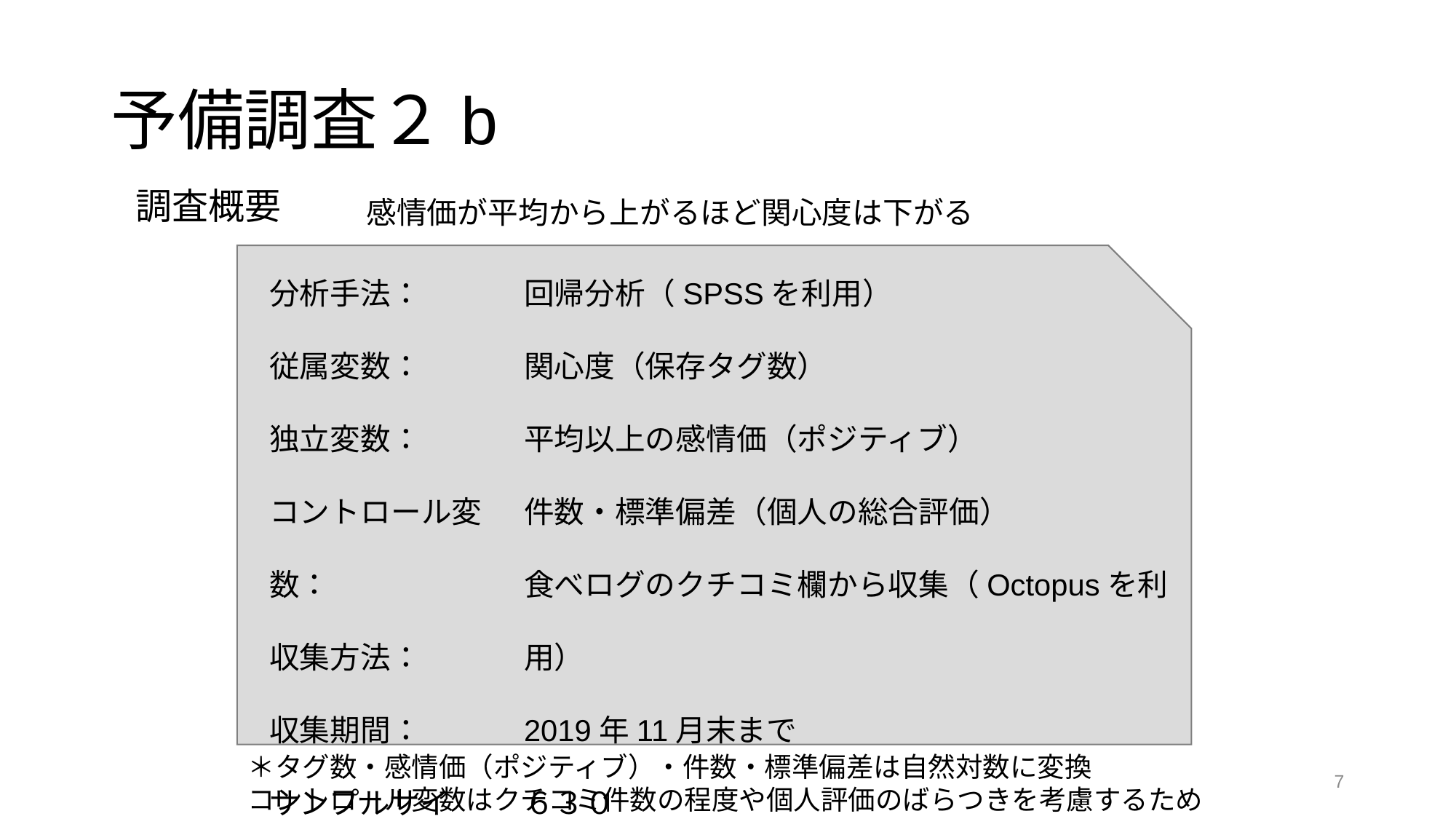

# 予備調査２b
調査概要
感情価が平均から上がるほど関心度は下がる
分析手法：
従属変数：
独立変数：
コントロール変数：
収集方法：
収集期間：
サンプルサイズ：
回帰分析（SPSSを利用）
関心度（保存タグ数）
平均以上の感情価（ポジティブ）
件数・標準偏差（個人の総合評価）
食べログのクチコミ欄から収集（Octopusを利用）
2019年11月末まで
６３０

＊タグ数・感情価（ポジティブ）・件数・標準偏差は自然対数に変換
コントロール変数はクチコミ件数の程度や個人評価のばらつきを考慮するためのもの
7